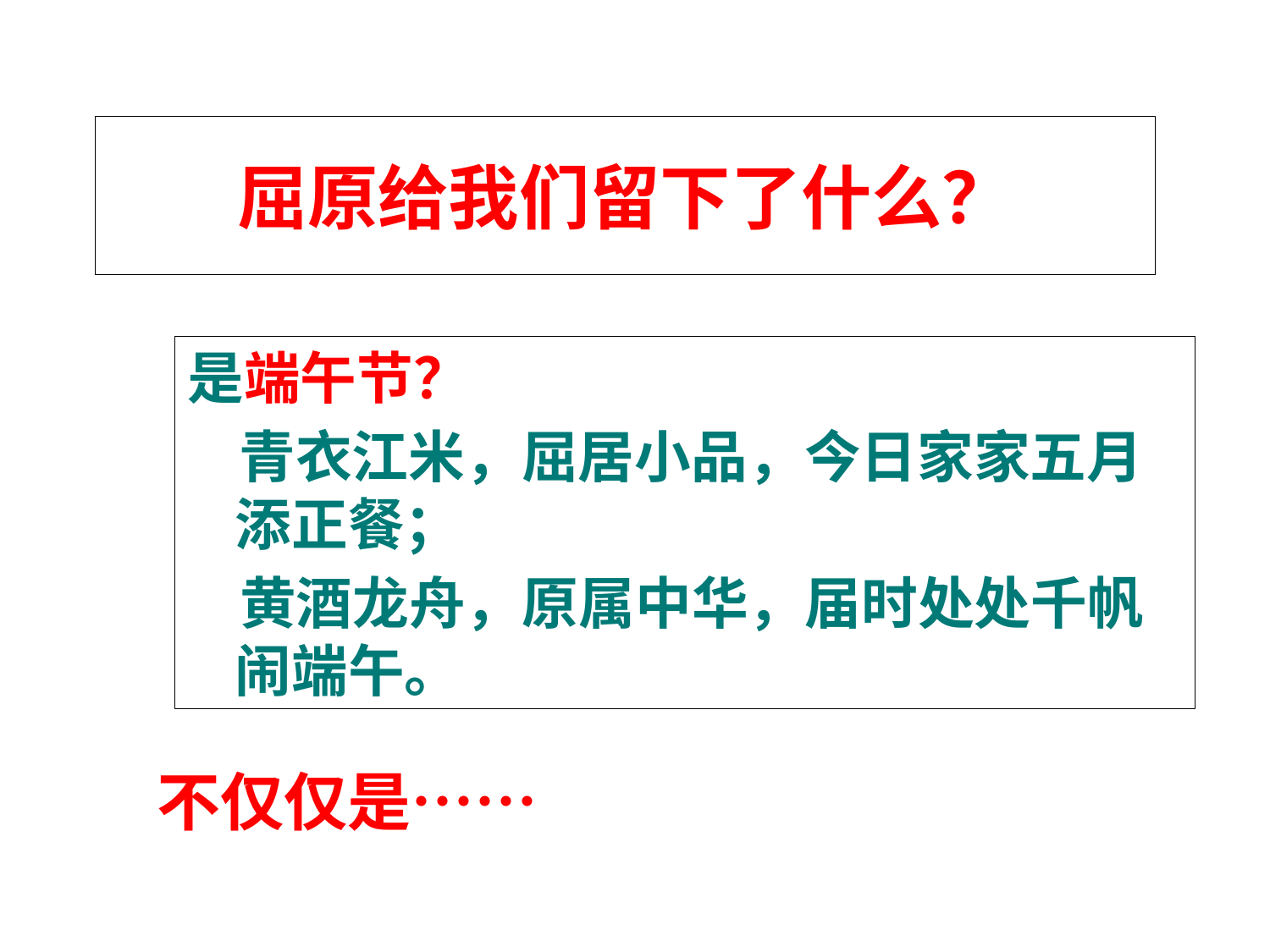

屈原给我们留下了什么？
是端午节？
   青衣江米，屈居小品，今日家家五月添正餐；
   黄酒龙舟，原属中华，届时处处千帆闹端午。
不仅仅是……